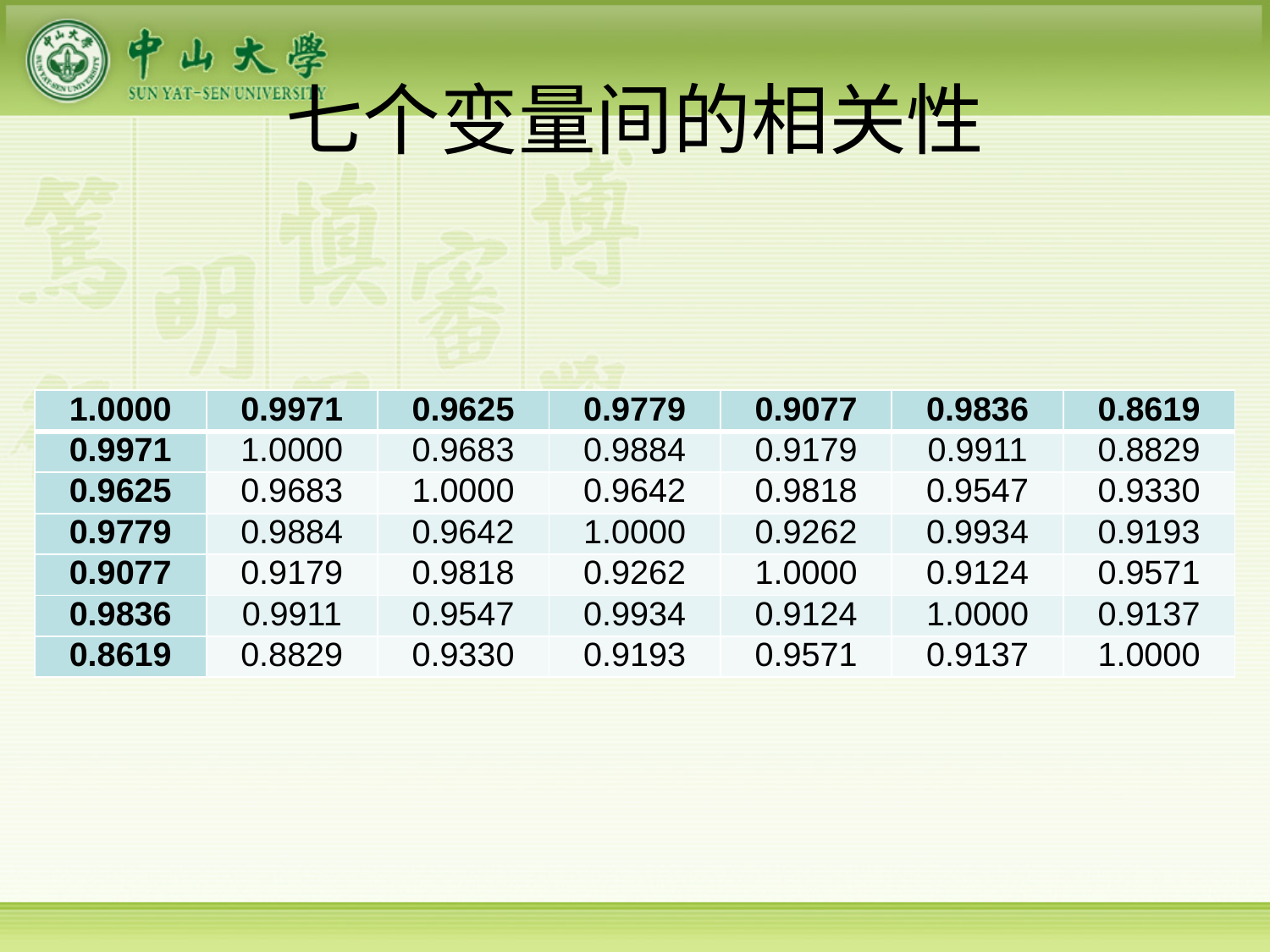

# 七个变量间的相关性
| 1.0000 | 0.9971 | 0.9625 | 0.9779 | 0.9077 | 0.9836 | 0.8619 |
| --- | --- | --- | --- | --- | --- | --- |
| 0.9971 | 1.0000 | 0.9683 | 0.9884 | 0.9179 | 0.9911 | 0.8829 |
| 0.9625 | 0.9683 | 1.0000 | 0.9642 | 0.9818 | 0.9547 | 0.9330 |
| 0.9779 | 0.9884 | 0.9642 | 1.0000 | 0.9262 | 0.9934 | 0.9193 |
| 0.9077 | 0.9179 | 0.9818 | 0.9262 | 1.0000 | 0.9124 | 0.9571 |
| 0.9836 | 0.9911 | 0.9547 | 0.9934 | 0.9124 | 1.0000 | 0.9137 |
| 0.8619 | 0.8829 | 0.9330 | 0.9193 | 0.9571 | 0.9137 | 1.0000 |